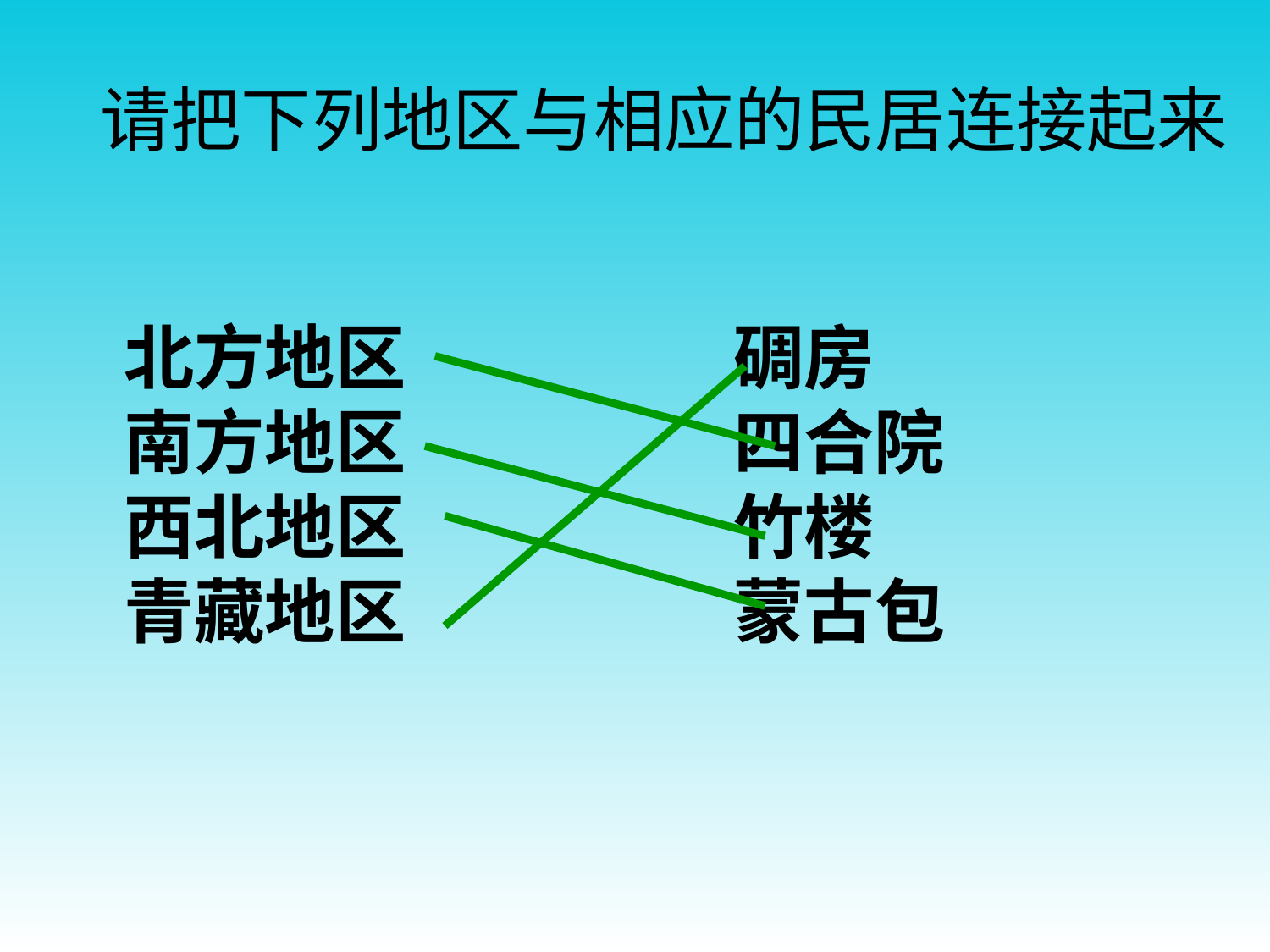

# 请把下列地区与相应的民居连接起来
北方地区                　碉房
南方地区                　四合院
西北地区               　 竹楼
青藏地区                　蒙古包